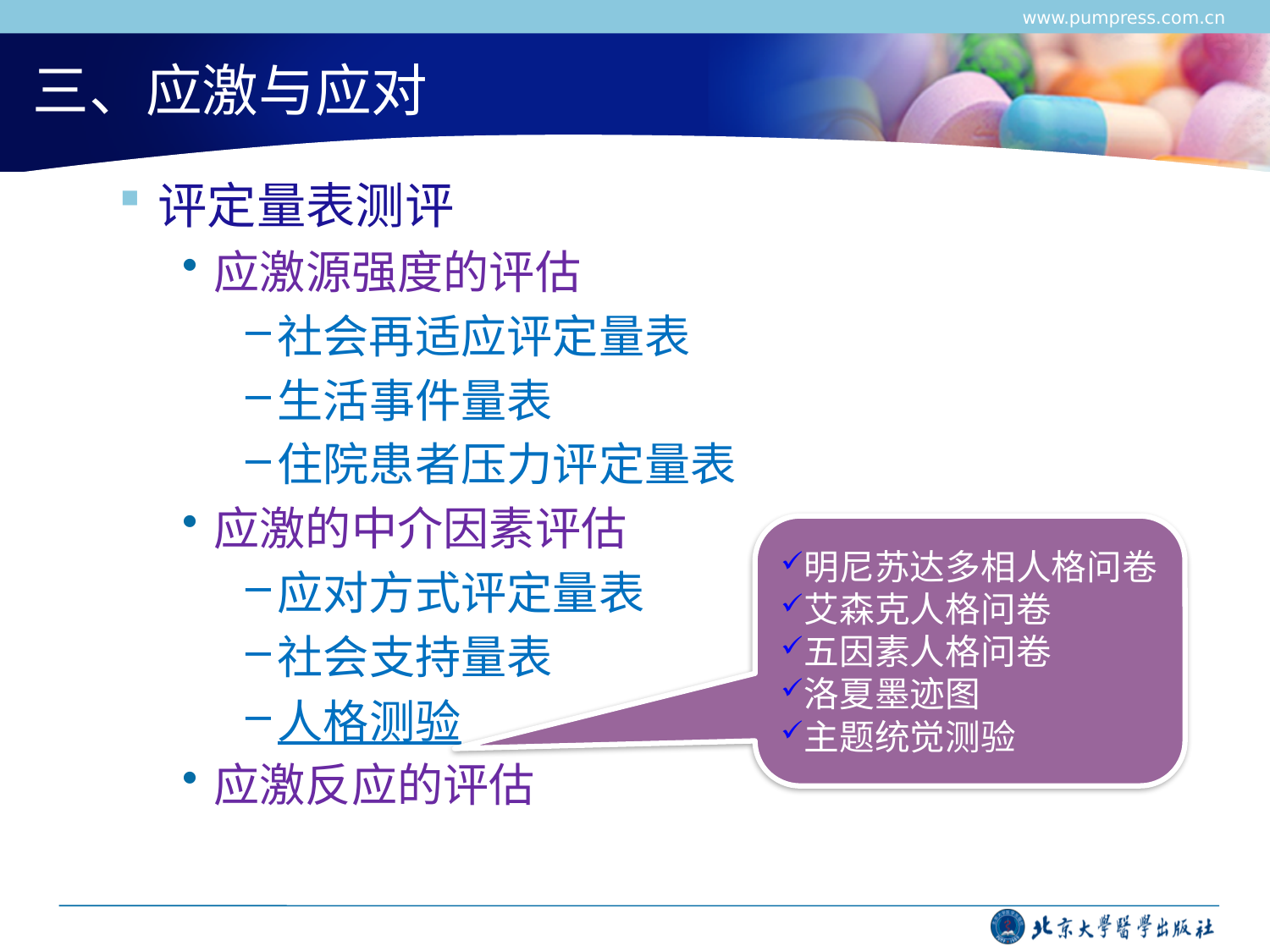

www.pumpress.com.cn
# 三、应激与应对
评定量表测评
应激源强度的评估
社会再适应评定量表
生活事件量表
住院患者压力评定量表
应激的中介因素评估
应对方式评定量表
社会支持量表
人格测验
应激反应的评估

明尼苏达多相人格问卷
艾森克人格问卷
五因素人格问卷
洛夏墨迹图
主题统觉测验